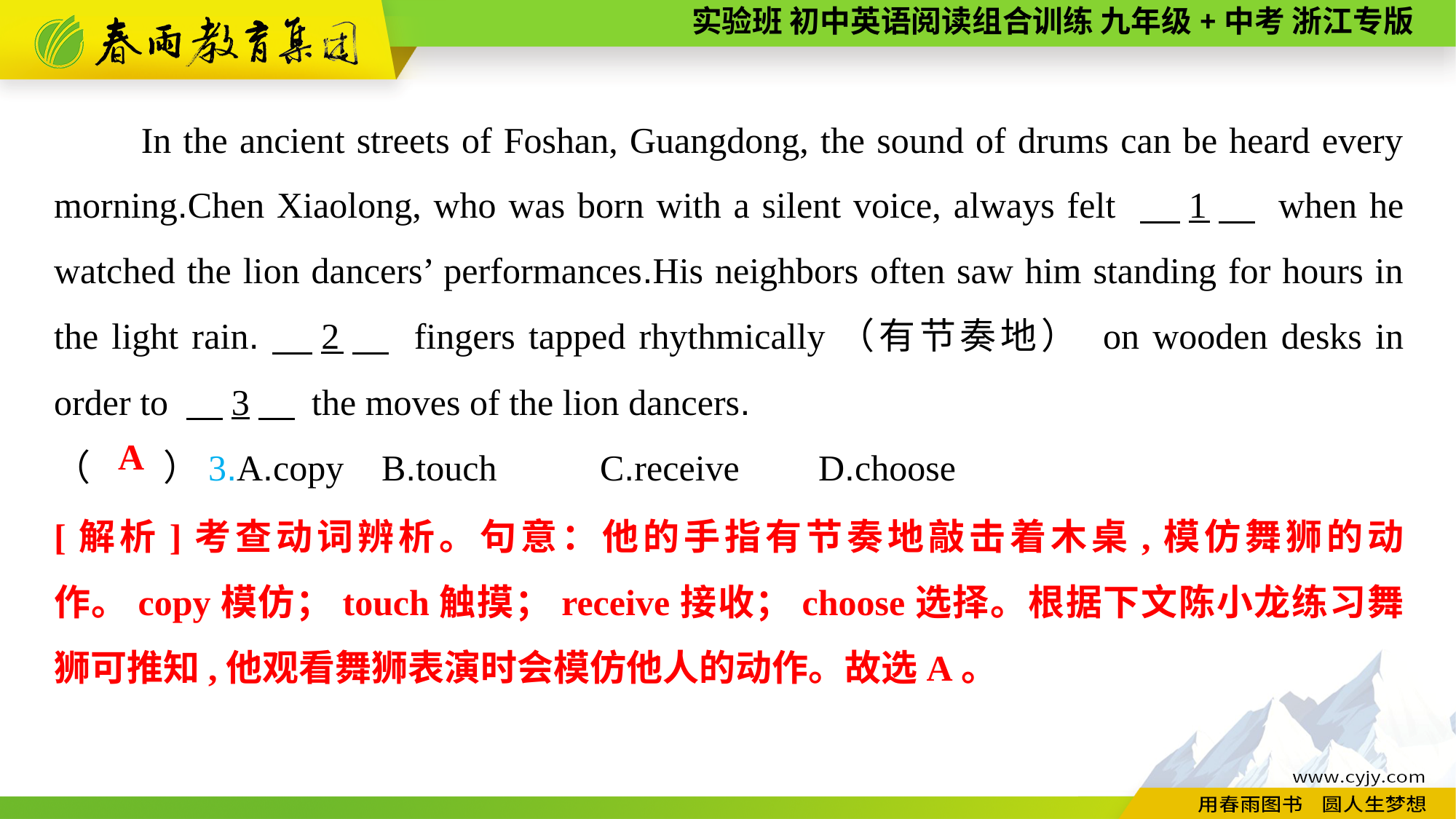

In the ancient streets of Foshan, Guangdong, the sound of drums can be heard every morning.Chen Xiaolong, who was born with a silent voice, always felt 　1　 when he watched the lion dancers’ performances.His neighbors often saw him standing for hours in the light rain.　2　 fingers tapped rhythmically（有节奏地） on wooden desks in order to 　3　 the moves of the lion dancers.
（　　）3.A.copy	B.touch	C.receive	D.choose
A
[解析]考查动词辨析。句意：他的手指有节奏地敲击着木桌,模仿舞狮的动作。copy模仿；touch触摸；receive接收；choose选择。根据下文陈小龙练习舞狮可推知,他观看舞狮表演时会模仿他人的动作。故选A。